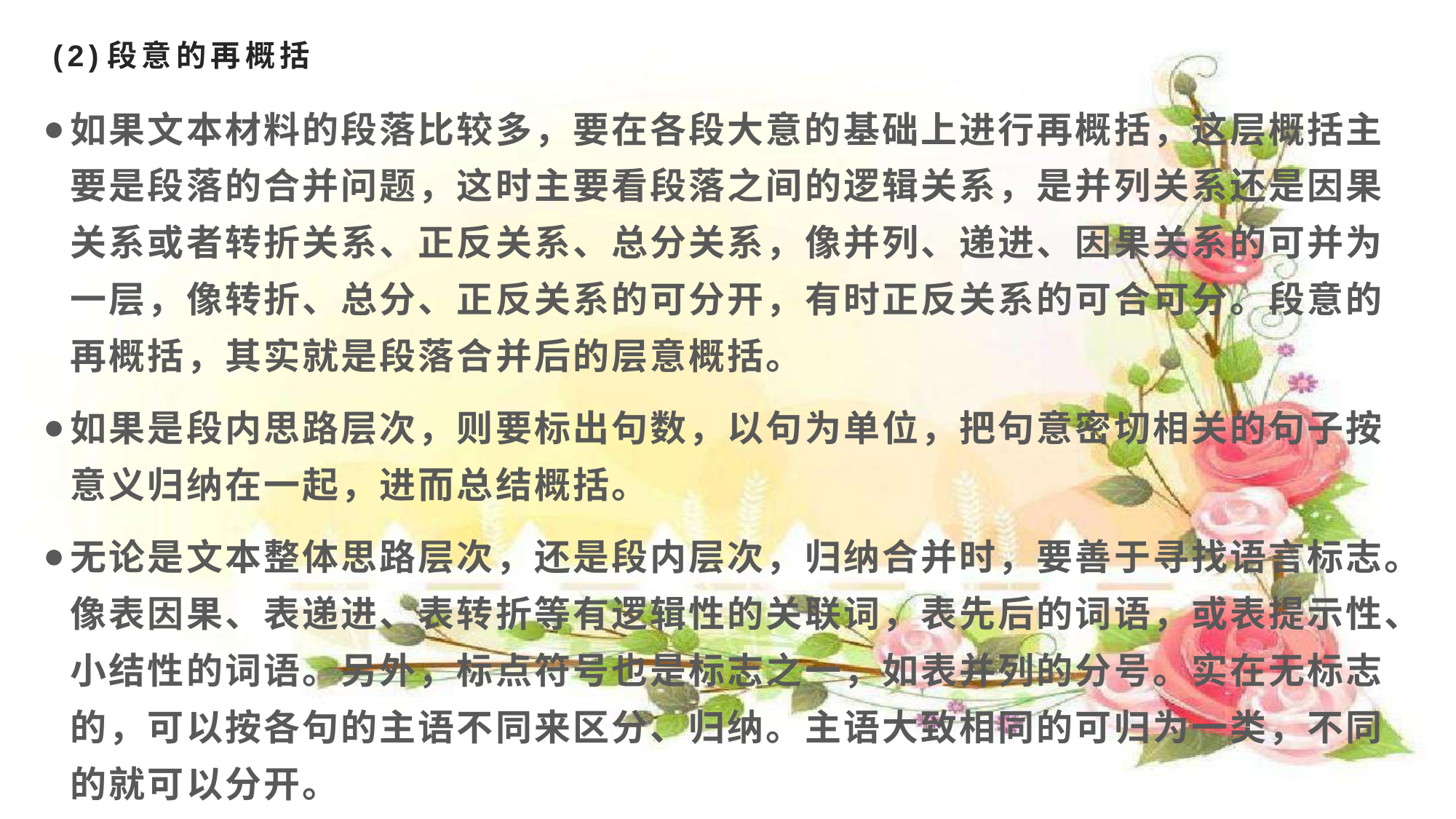

# (2)段意的再概括
如果文本材料的段落比较多，要在各段大意的基础上进行再概括，这层概括主要是段落的合并问题，这时主要看段落之间的逻辑关系，是并列关系还是因果关系或者转折关系、正反关系、总分关系，像并列、递进、因果关系的可并为一层，像转折、总分、正反关系的可分开，有时正反关系的可合可分。段意的再概括，其实就是段落合并后的层意概括。
如果是段内思路层次，则要标出句数，以句为单位，把句意密切相关的句子按意义归纳在一起，进而总结概括。
无论是文本整体思路层次，还是段内层次，归纳合并时，要善于寻找语言标志。像表因果、表递进、表转折等有逻辑性的关联词，表先后的词语，或表提示性、小结性的词语。另外，标点符号也是标志之一，如表并列的分号。实在无标志的，可以按各句的主语不同来区分、归纳。主语大致相同的可归为一类，不同的就可以分开。